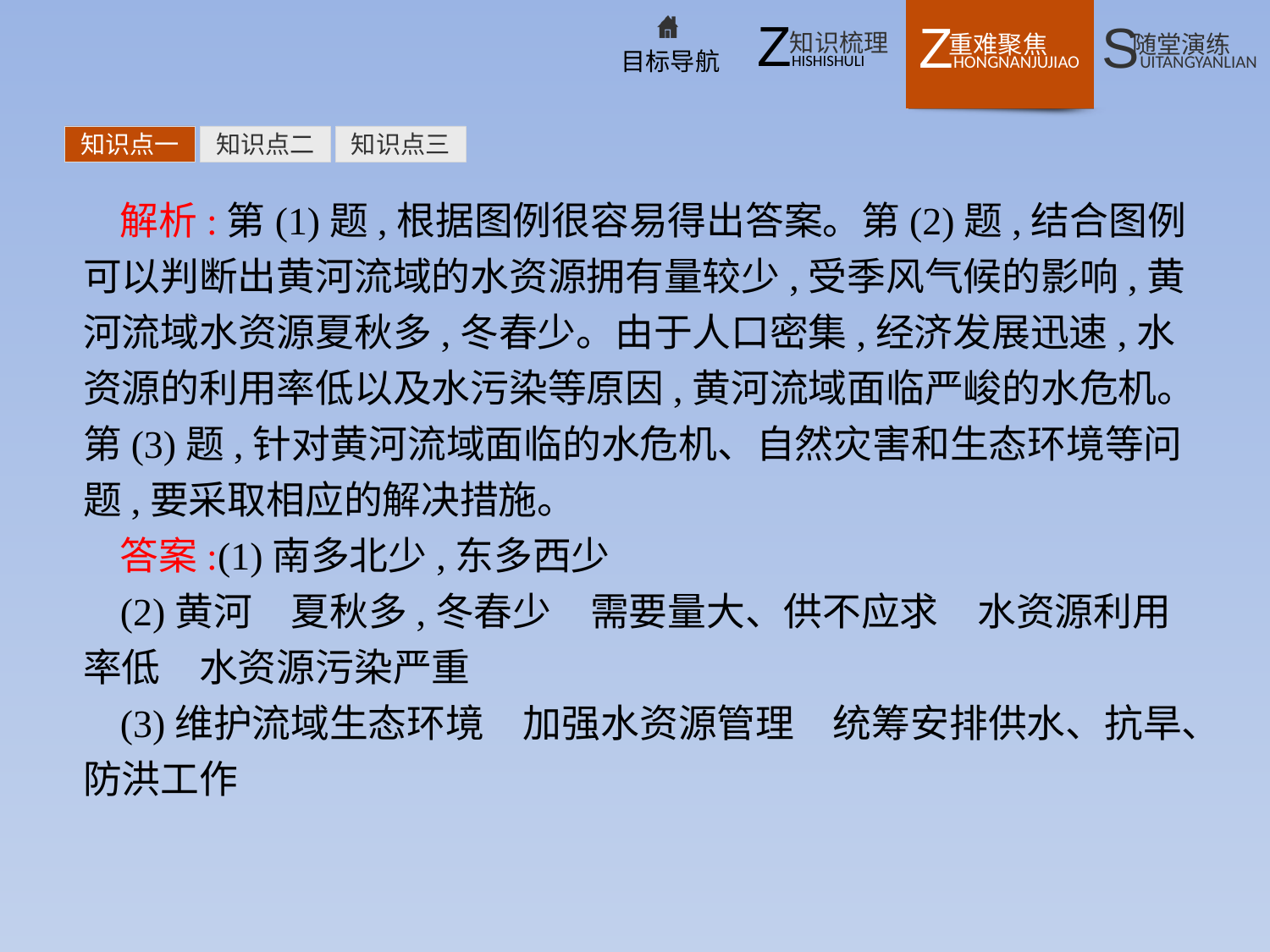

知识点一
知识点二
知识点三
解析:第(1)题,根据图例很容易得出答案。第(2)题,结合图例可以判断出黄河流域的水资源拥有量较少,受季风气候的影响,黄河流域水资源夏秋多,冬春少。由于人口密集,经济发展迅速,水资源的利用率低以及水污染等原因,黄河流域面临严峻的水危机。第(3)题,针对黄河流域面临的水危机、自然灾害和生态环境等问题,要采取相应的解决措施。
答案:(1)南多北少,东多西少
(2)黄河　夏秋多,冬春少　需要量大、供不应求　水资源利用率低　水资源污染严重
(3)维护流域生态环境　加强水资源管理　统筹安排供水、抗旱、防洪工作